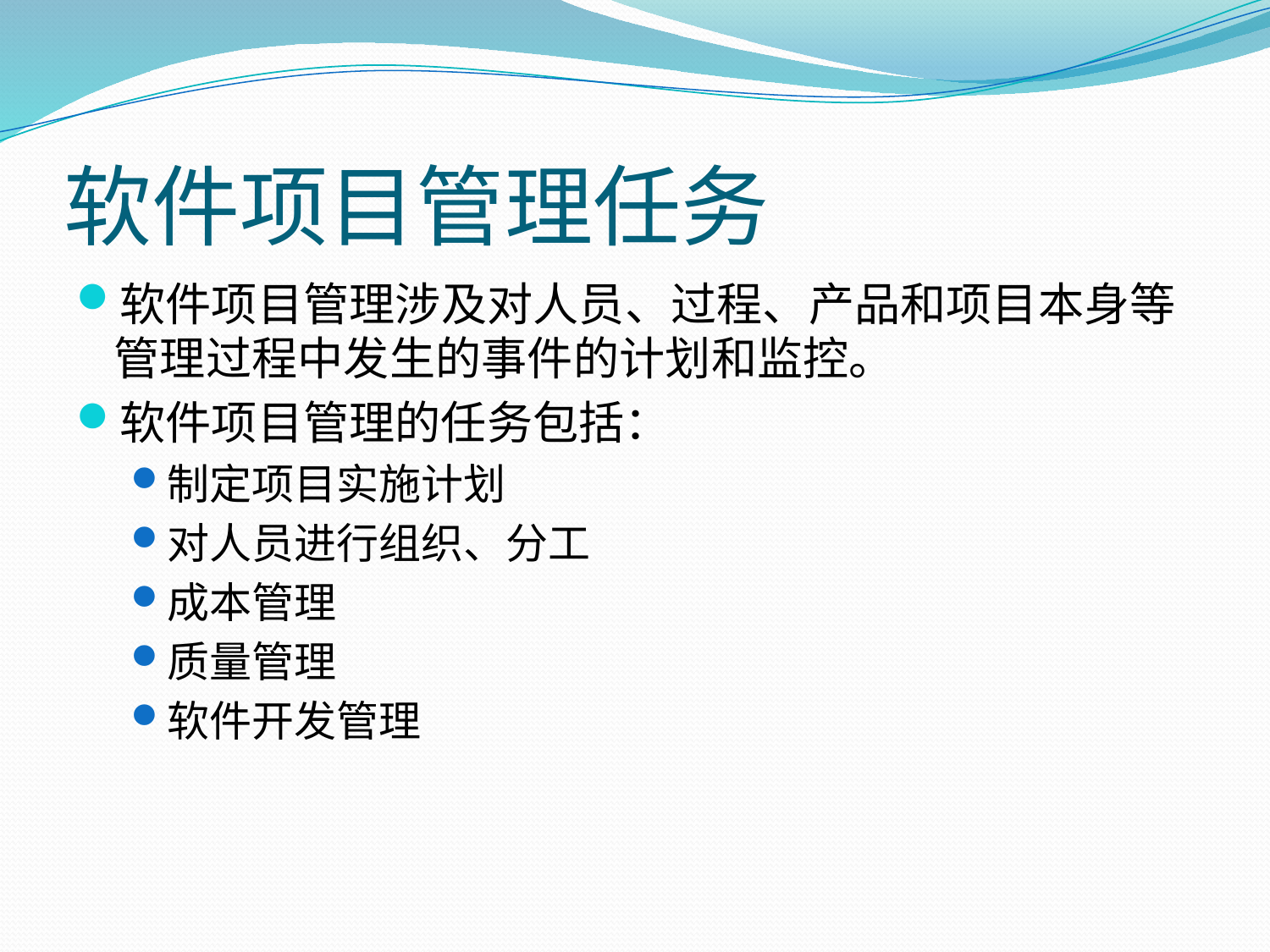

# 软件项目管理任务
软件项目管理涉及对人员、过程、产品和项目本身等管理过程中发生的事件的计划和监控。
软件项目管理的任务包括：
制定项目实施计划
对人员进行组织、分工
成本管理
质量管理
软件开发管理